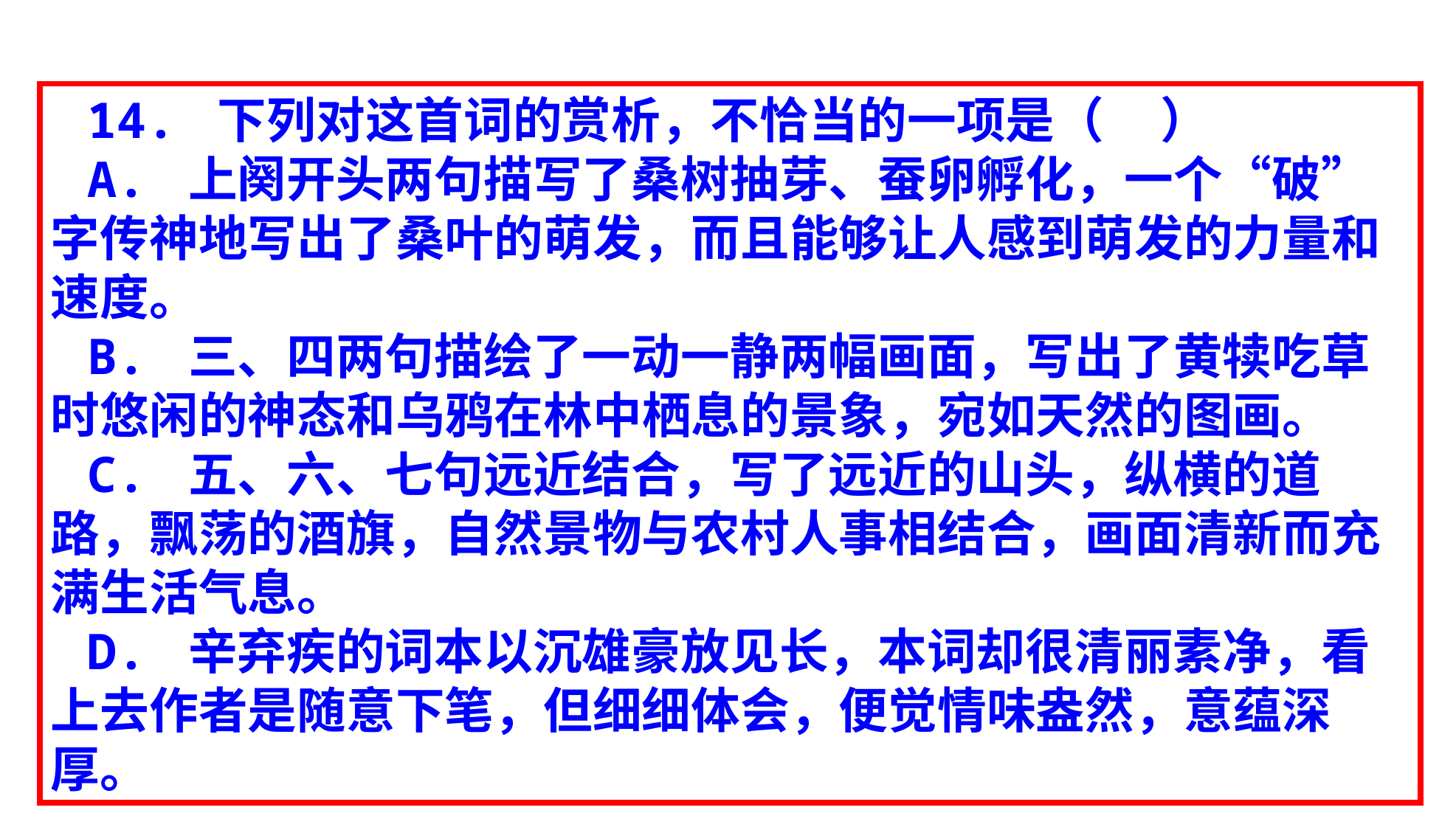

14. 下列对这首词的赏析，不恰当的一项是（     ）
A. 上阕开头两句描写了桑树抽芽、蚕卵孵化，一个“破”字传神地写出了桑叶的萌发，而且能够让人感到萌发的力量和速度。
B. 三、四两句描绘了一动一静两幅画面，写出了黄犊吃草时悠闲的神态和乌鸦在林中栖息的景象，宛如天然的图画。
C. 五、六、七句远近结合，写了远近的山头，纵横的道路，飘荡的酒旗，自然景物与农村人事相结合，画面清新而充满生活气息。
D. 辛弃疾的词本以沉雄豪放见长，本词却很清丽素净，看上去作者是随意下笔，但细细体会，便觉情味盎然，意蕴深厚。